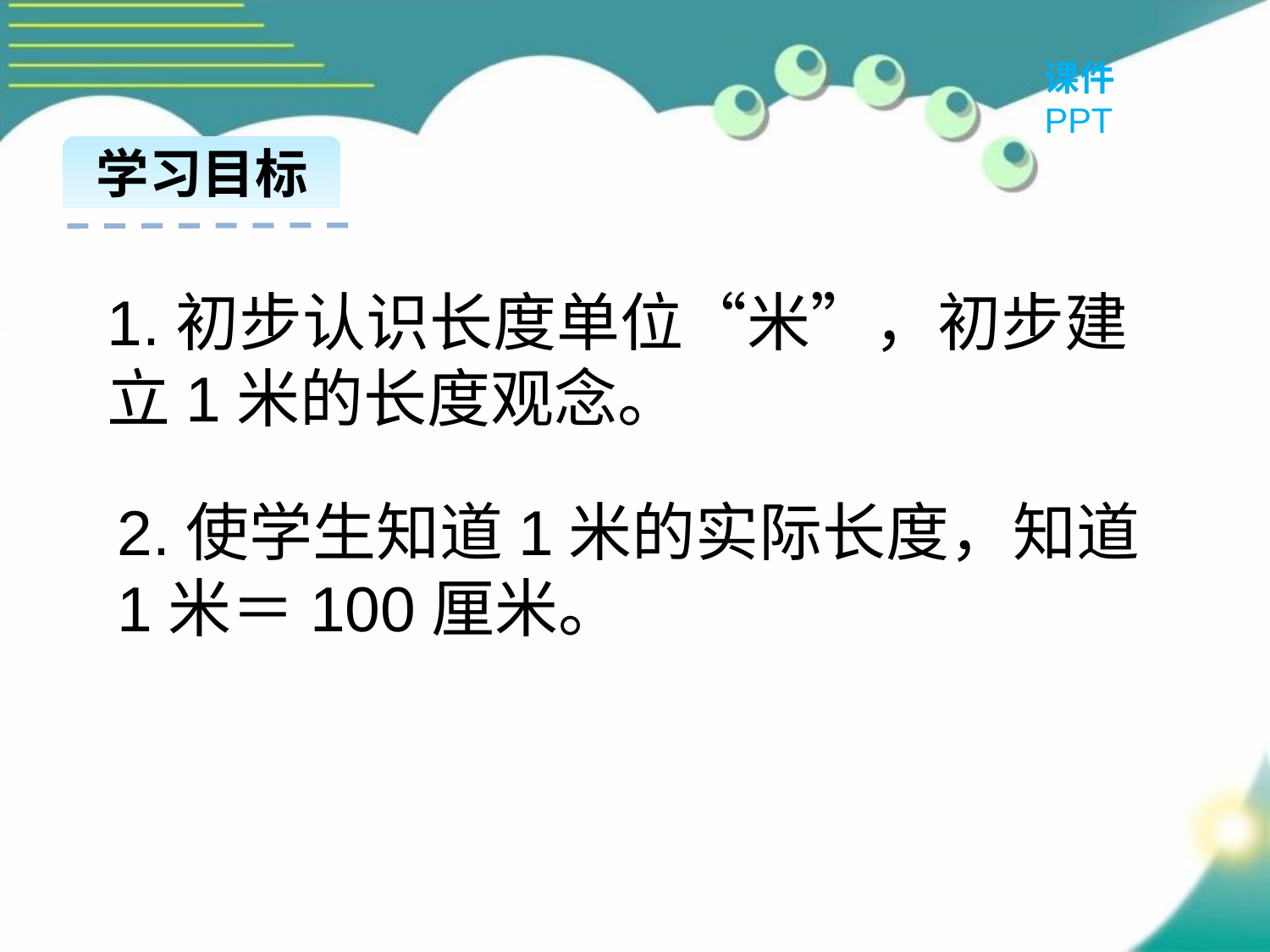

课件PPT
学习目标

1.初步认识长度单位“米”，初步建立1米的长度观念。
2.使学生知道1米的实际长度，知道1米＝100厘米。